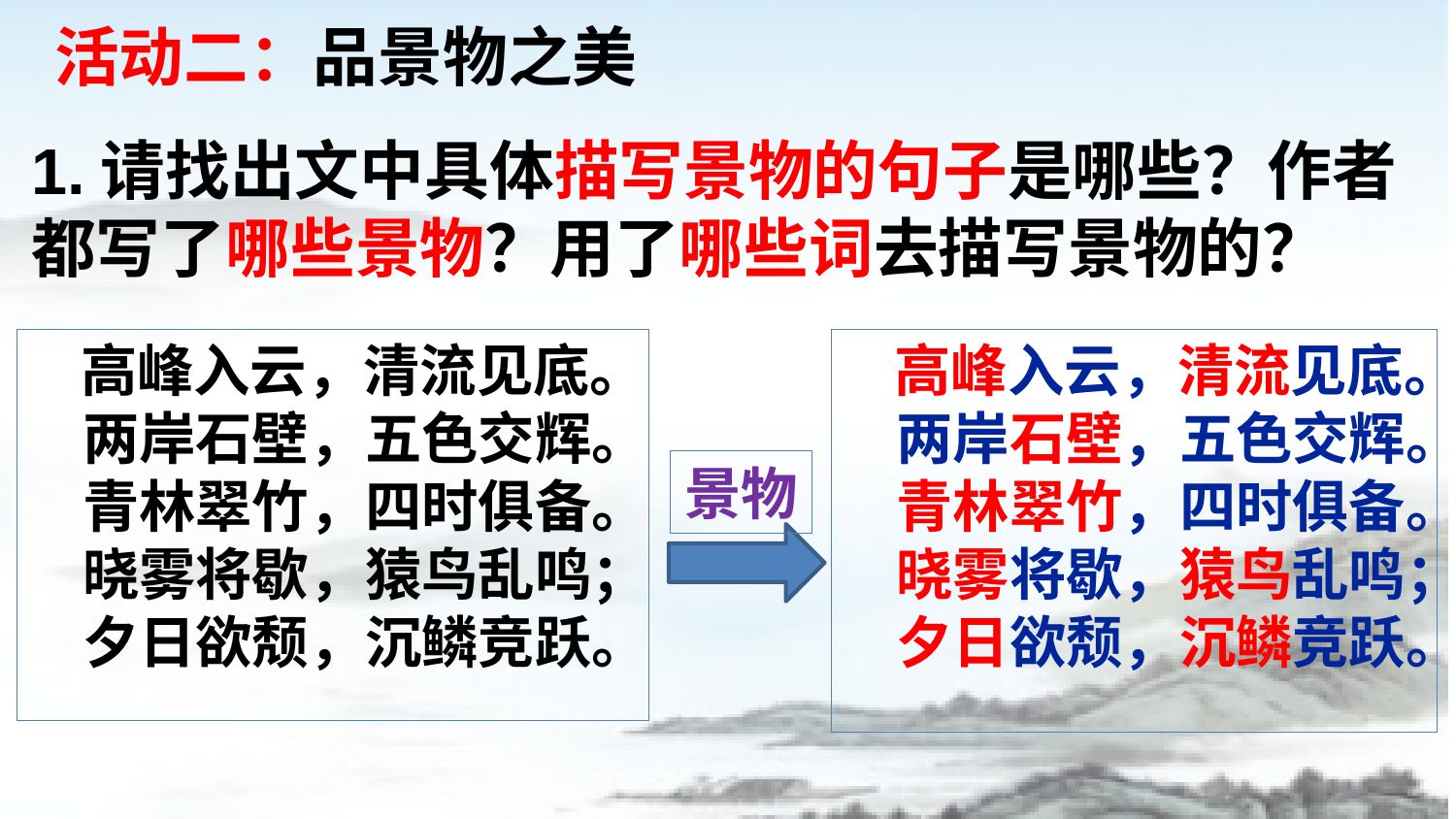

活动二：品景物之美
1.请找出文中具体描写景物的句子是哪些？作者都写了哪些景物？用了哪些词去描写景物的？
       高峰入云，清流见底。两岸石壁，五色交辉。青林翠竹，四时俱备。晓雾将歇，猿鸟乱鸣；夕日欲颓，沉鳞竞跃。
       高峰入云，清流见底。两岸石壁，五色交辉。青林翠竹，四时俱备。晓雾将歇，猿鸟乱鸣；夕日欲颓，沉鳞竞跃。
景物